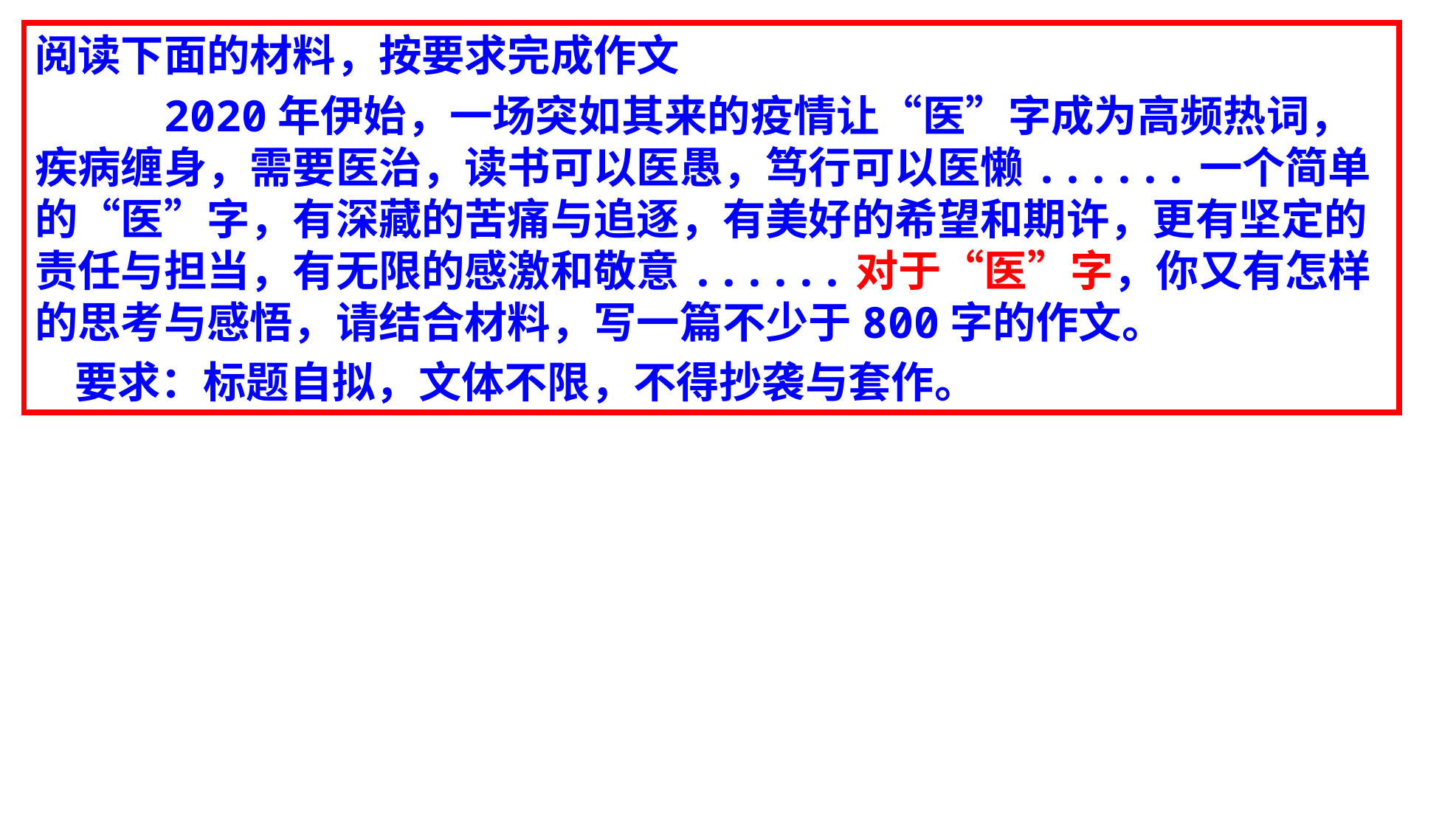

阅读下面的材料，按要求完成作文
     2020年伊始，一场突如其来的疫情让“医”字成为高频热词，疾病缠身，需要医治，读书可以医愚，笃行可以医懒......一个简单的“医”字，有深藏的苦痛与追逐，有美好的希望和期许，更有坚定的责任与担当，有无限的感激和敬意......对于“医”字，你又有怎样的思考与感悟，请结合材料，写一篇不少于800字的作文。
   要求：标题自拟，文体不限，不得抄袭与套作。